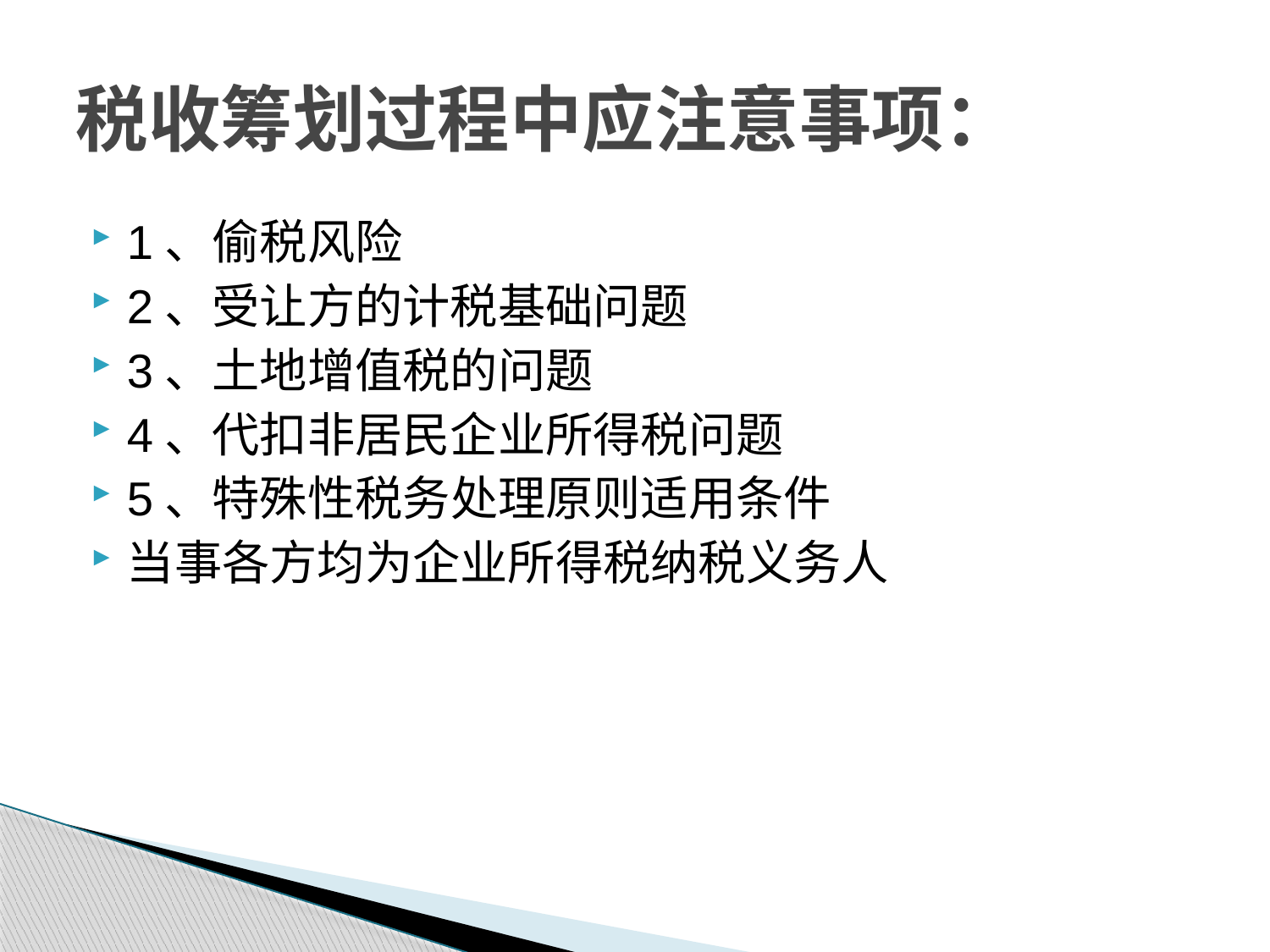

# 税收筹划过程中应注意事项：
1、偷税风险
2、受让方的计税基础问题
3、土地增值税的问题
4、代扣非居民企业所得税问题
5、特殊性税务处理原则适用条件
当事各方均为企业所得税纳税义务人